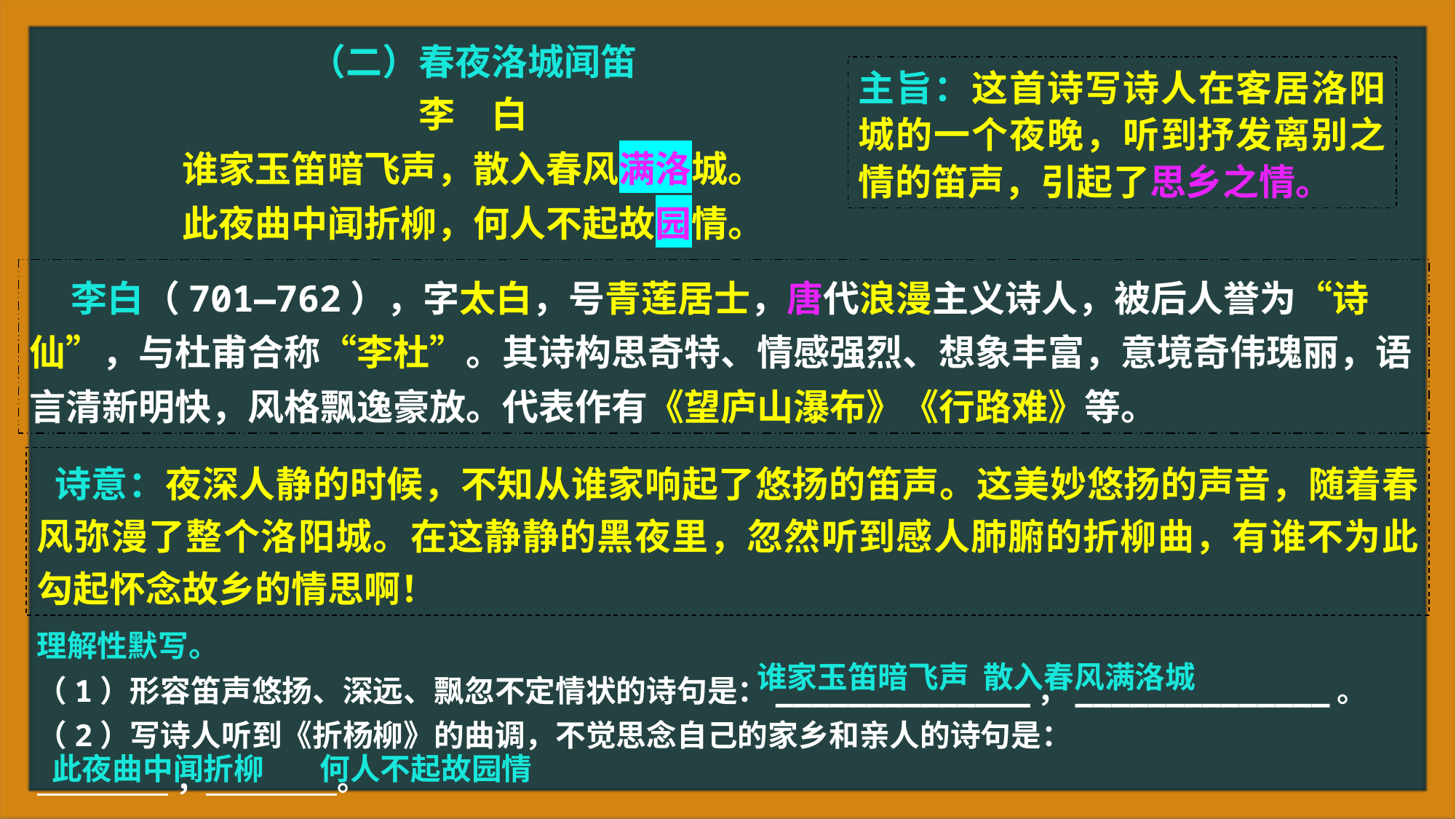

（二）春夜洛城闻笛
李　白
谁家玉笛暗飞声，散入春风满洛城。
此夜曲中闻折柳，何人不起故园情。
主旨：这首诗写诗人在客居洛阳城的一个夜晚，听到抒发离别之情的笛声，引起了思乡之情。
    李白（701—762），字太白，号青莲居士，唐代浪漫主义诗人，被后人誉为“诗仙”，与杜甫合称“李杜”。其诗构思奇特、情感强烈、想象丰富，意境奇伟瑰丽，语言清新明快，风格飘逸豪放。代表作有《望庐山瀑布》《行路难》等。
 诗意：夜深人静的时候，不知从谁家响起了悠扬的笛声。这美妙悠扬的声音，随着春风弥漫了整个洛阳城。在这静静的黑夜里，忽然听到感人肺腑的折柳曲，有谁不为此勾起怀念故乡的情思啊！
理解性默写。
（1）形容笛声悠扬、深远、飘忽不定情状的诗句是：______________，______________。
（2）写诗人听到《折杨柳》的曲调，不觉思念自己的家乡和亲人的诗句是：
                   ，                   。
谁家玉笛暗飞声  散入春风满洛城
此夜曲中闻折柳        何人不起故园情